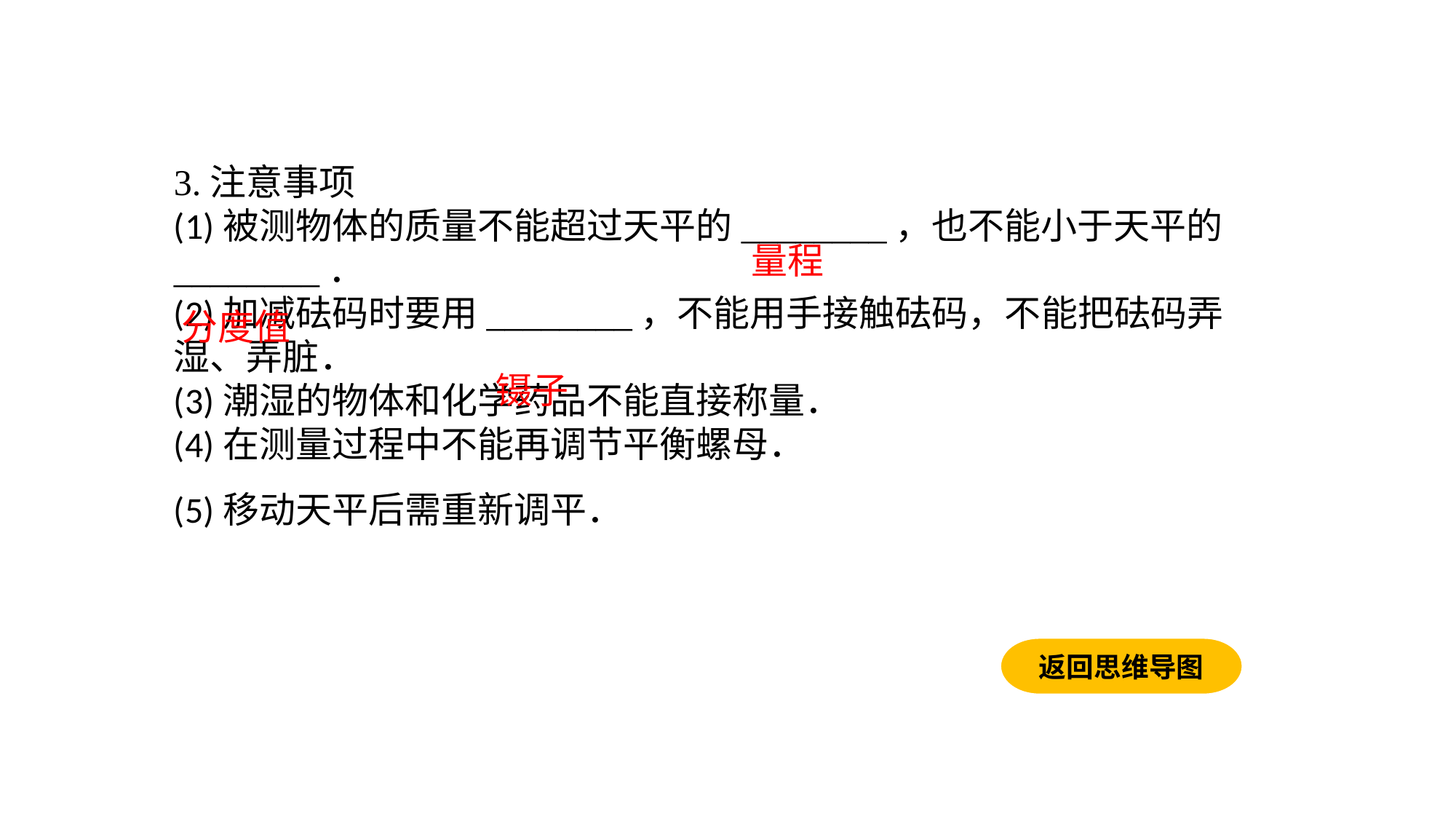

3.注意事项(1)被测物体的质量不能超过天平的________，也不能小于天平的________．(2)加减砝码时要用________，不能用手接触砝码，不能把砝码弄湿、弄脏．(3)潮湿的物体和化学药品不能直接称量．(4)在测量过程中不能再调节平衡螺母．(5)移动天平后需重新调平．
量程
分度值
镊子
返回思维导图